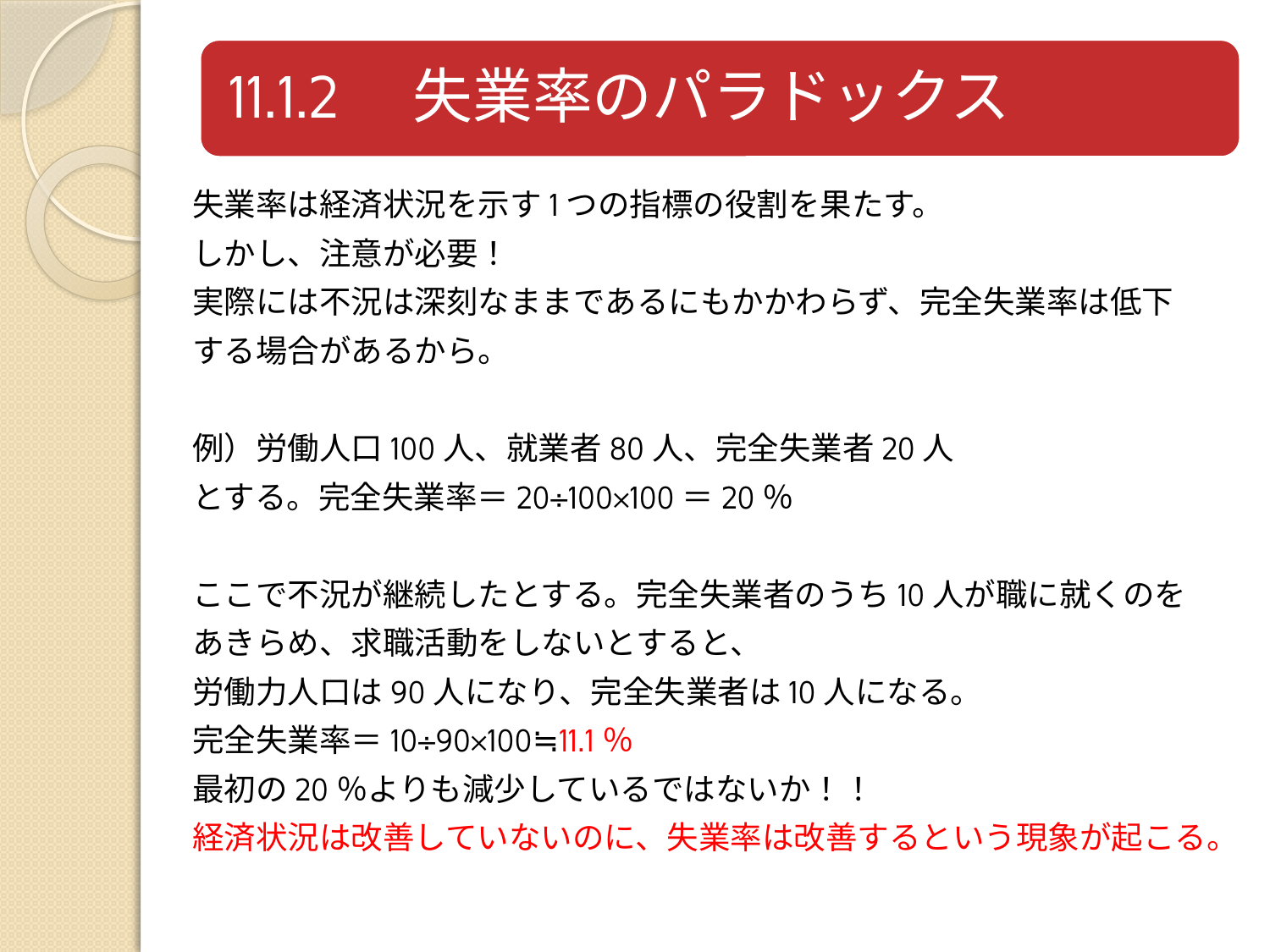

11.1.2　失業率のパラドックス
失業率は経済状況を示す1つの指標の役割を果たす。
しかし、注意が必要！
実際には不況は深刻なままであるにもかかわらず、完全失業率は低下
する場合があるから。

例）労働人口100人、就業者80人、完全失業者20人
とする。完全失業率＝20÷100×100＝20％

ここで不況が継続したとする。完全失業者のうち10人が職に就くのを
あきらめ、求職活動をしないとすると、
労働力人口は90人になり、完全失業者は10人になる。
完全失業率＝10÷90×100≒11.1％
最初の20％よりも減少しているではないか！！
経済状況は改善していないのに、失業率は改善するという現象が起こる。